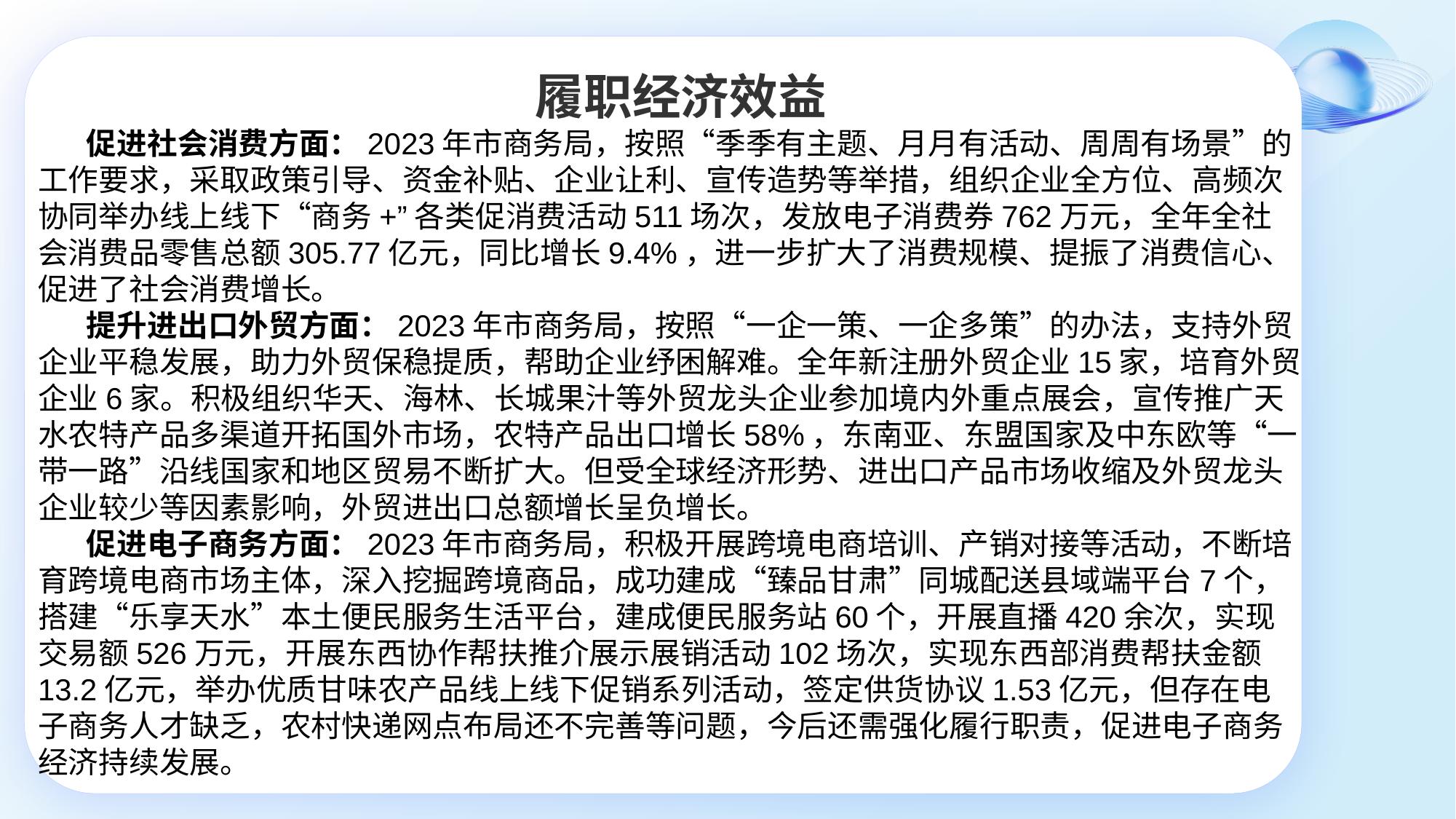

履职经济效益
      促进社会消费方面：2023年市商务局，按照“季季有主题、月月有活动、周周有场景”的工作要求，采取政策引导、资金补贴、企业让利、宣传造势等举措，组织企业全方位、高频次协同举办线上线下“商务+”各类促消费活动511场次，发放电子消费券762万元，全年全社会消费品零售总额305.77亿元，同比增长9.4%，进一步扩大了消费规模、提振了消费信心、促进了社会消费增长。
      提升进出口外贸方面：2023年市商务局，按照“一企一策、一企多策”的办法，支持外贸企业平稳发展，助力外贸保稳提质，帮助企业纾困解难。全年新注册外贸企业15家，培育外贸企业6家。积极组织华天、海林、长城果汁等外贸龙头企业参加境内外重点展会，宣传推广天水农特产品多渠道开拓国外市场，农特产品出口增长58%，东南亚、东盟国家及中东欧等“一带一路”沿线国家和地区贸易不断扩大。但受全球经济形势、进出口产品市场收缩及外贸龙头企业较少等因素影响，外贸进出口总额增长呈负增长。
      促进电子商务方面：2023年市商务局，积极开展跨境电商培训、产销对接等活动，不断培育跨境电商市场主体，深入挖掘跨境商品，成功建成“臻品甘肃”同城配送县域端平台7个，搭建“乐享天水”本土便民服务生活平台，建成便民服务站60个，开展直播420余次，实现交易额526万元，开展东西协作帮扶推介展示展销活动102场次，实现东西部消费帮扶金额13.2亿元，举办优质甘味农产品线上线下促销系列活动，签定供货协议1.53亿元，但存在电子商务人才缺乏，农村快递网点布局还不完善等问题，今后还需强化履行职责，促进电子商务经济持续发展。